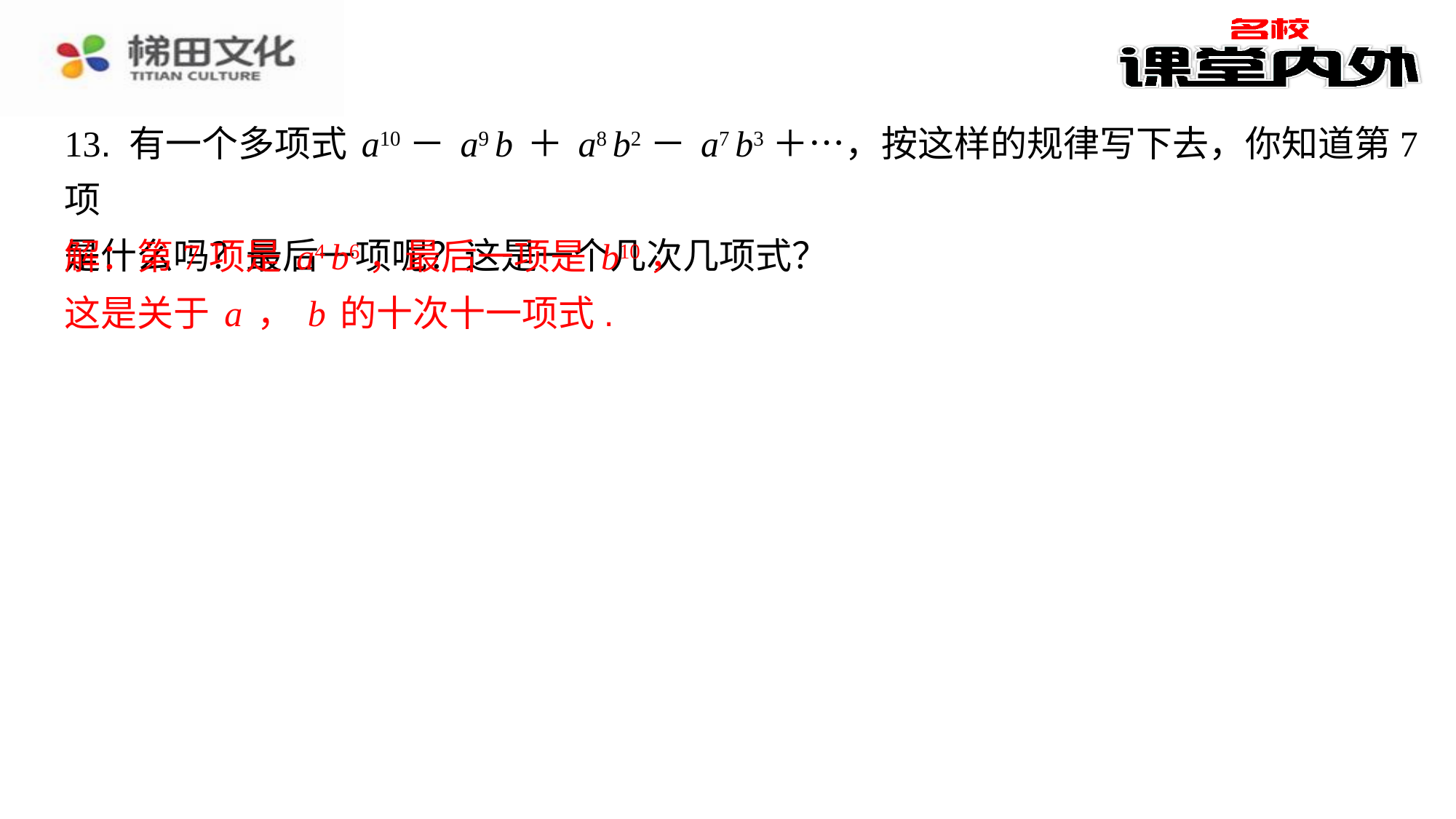

13. 有一个多项式a10－a9b＋a8b2－a7b3＋…，按这样的规律写下去，你知道第7项
是什么吗？最后一项呢？这是一个几次几项式？
解：第7项是a4b6，最后一项是b10，
这是关于a，b的十次十一项式.
解：第7项是a4b6，最后一项是b10，
这是关于a，b的十次十一项式.